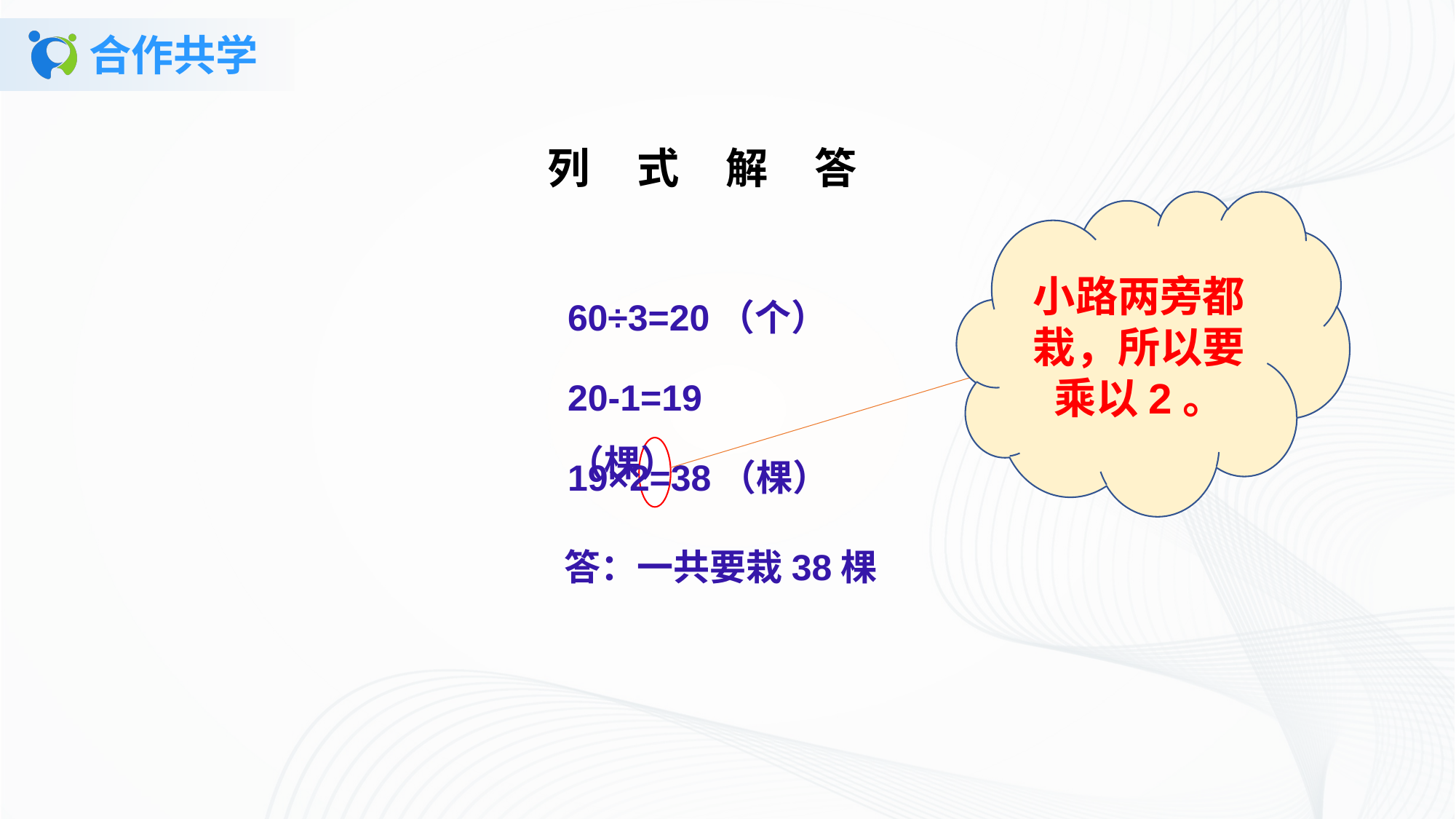

# 合作共学
列  式  解  答
小路两旁都栽，所以要乘以2。
60÷3=20（个）
20-1=19（棵）
19×2=38（棵）

答：一共要栽38棵